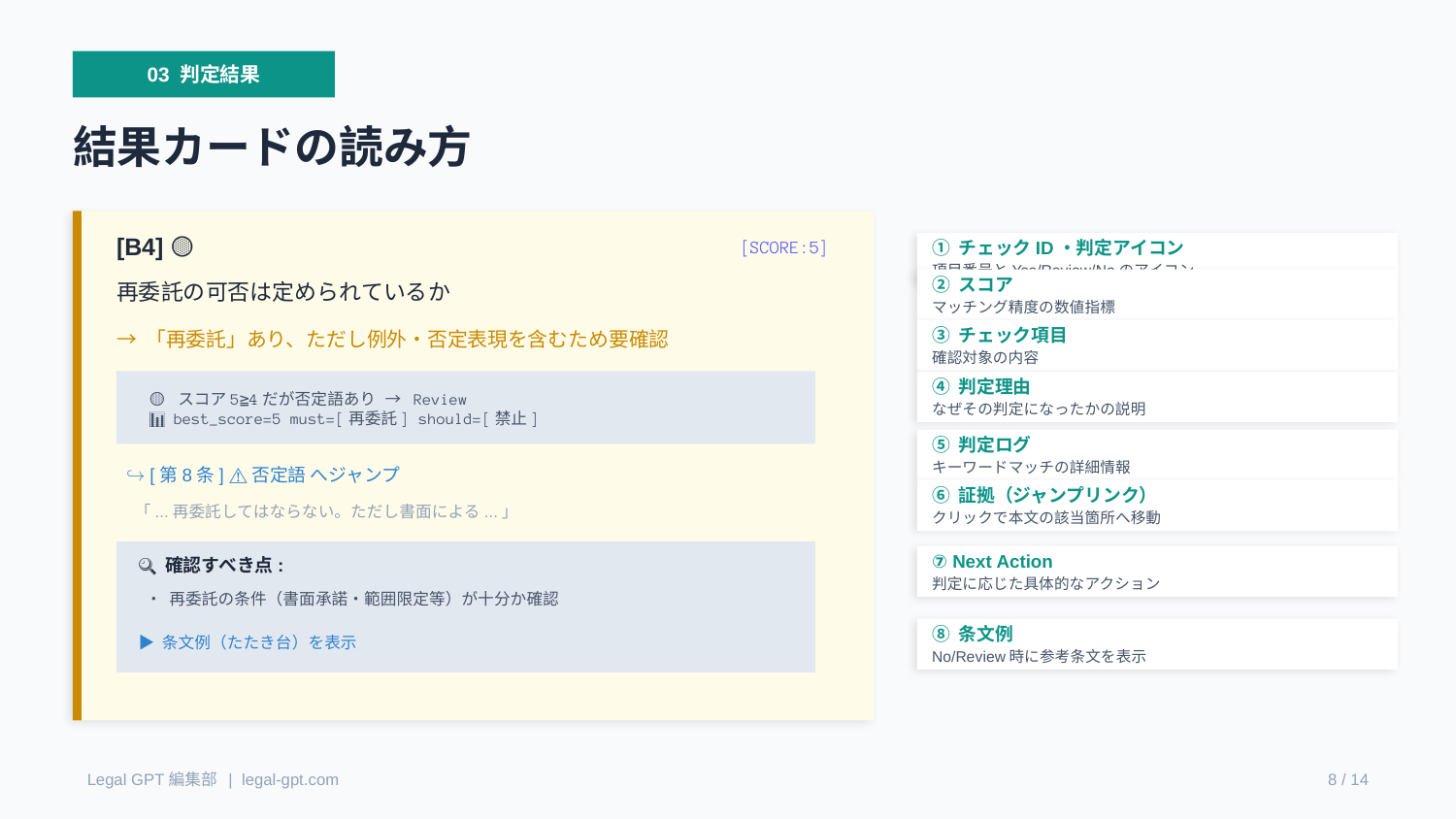

03 判定結果
結果カードの読み方

[B4] 🟡
[SCORE:5]

① チェックID・判定アイコン
項目番号とYes/Review/Noのアイコン
再委託の可否は定められているか

② スコア
マッチング精度の数値指標
→ 「再委託」あり、ただし例外・否定表現を含むため要確認

③ チェック項目
確認対象の内容

④ 判定理由
  🟡 スコア5≧4だが否定語あり → Review
  📊 best_score=5 must=[再委託] should=[禁止]
なぜその判定になったかの説明

⑤ 判定ログ
キーワードマッチの詳細情報
  ↪ [第8条] ⚠否定語 へジャンプ

⑥ 証拠（ジャンプリンク）
    「...再委託してはならない。ただし書面による...」
クリックで本文の該当箇所へ移動

⑦ Next Action
🔍 確認すべき点:
判定に応じた具体的なアクション
  • 再委託の条件（書面承諾・範囲限定等）が十分か確認

⑧ 条文例
▶ 条文例（たたき台）を表示
No/Review時に参考条文を表示
Legal GPT編集部  |  legal-gpt.com
8 / 14